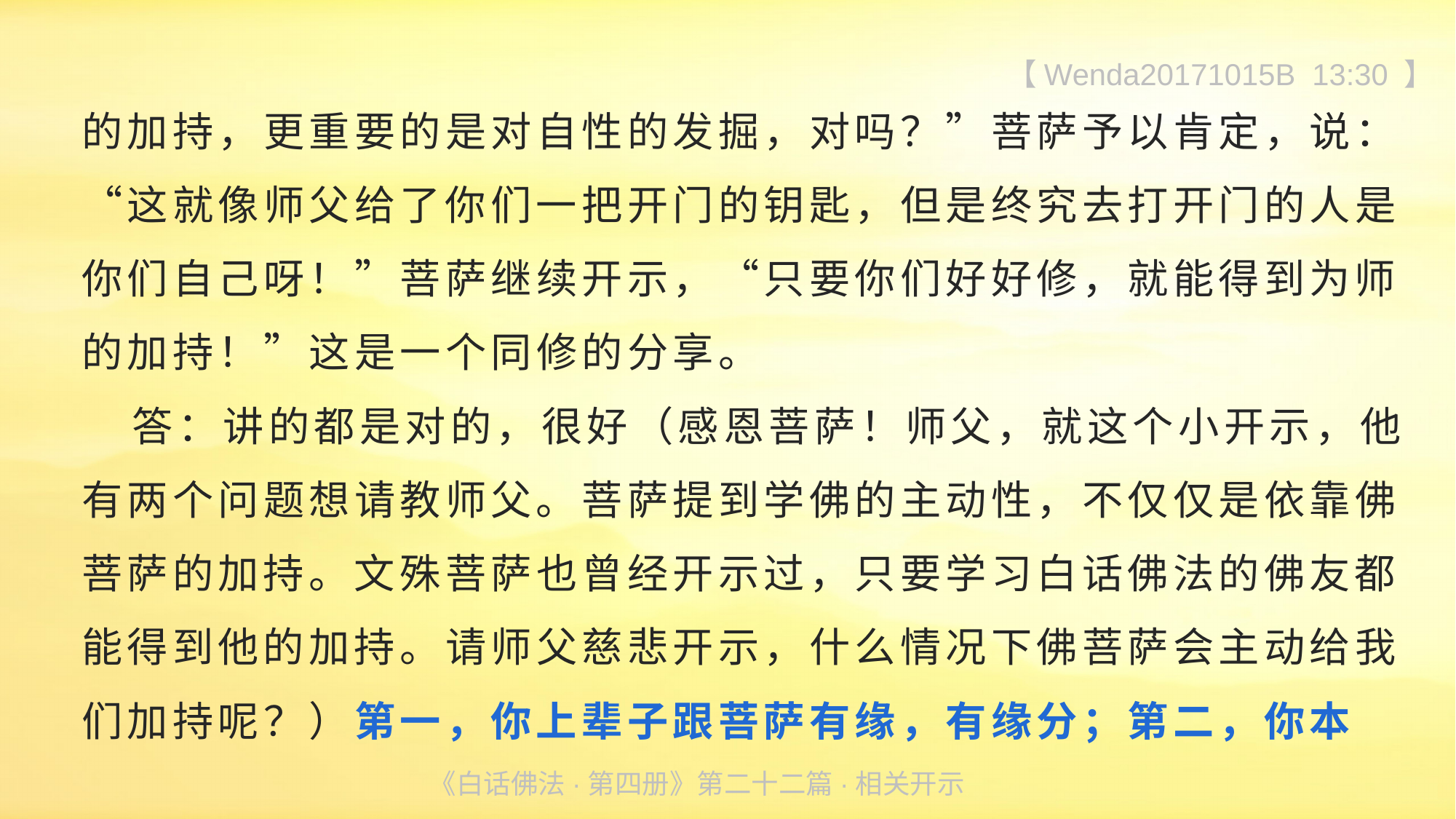

【Wenda20171015B  13:30 】
的加持，更重要的是对自性的发掘，对吗？”菩萨予以肯定，说：“这就像师父给了你们一把开门的钥匙，但是终究去打开门的人是你们自己呀！”菩萨继续开示，“只要你们好好修，就能得到为师的加持！”这是一个同修的分享。
   答：讲的都是对的，很好（感恩菩萨！师父，就这个小开示，他有两个问题想请教师父。菩萨提到学佛的主动性，不仅仅是依靠佛菩萨的加持。文殊菩萨也曾经开示过，只要学习白话佛法的佛友都能得到他的加持。请师父慈悲开示，什么情况下佛菩萨会主动给我们加持呢？）第一，你上辈子跟菩萨有缘，有缘分；第二，你本
《白话佛法·第四册》第二十二篇·相关开示